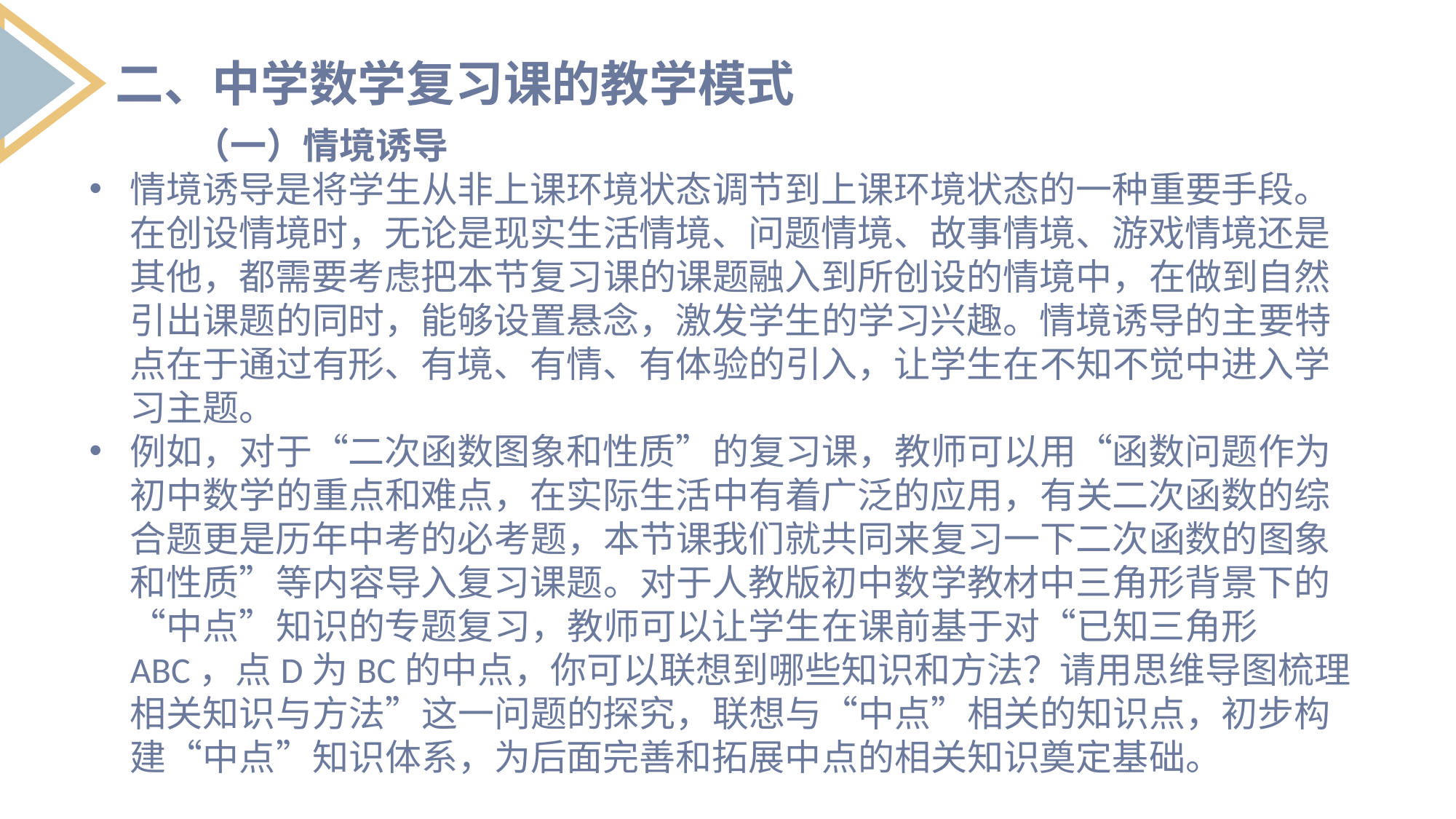

二、中学数学复习课的教学模式
              （一）情境诱导
情境诱导是将学生从非上课环境状态调节到上课环境状态的一种重要手段。在创设情境时，无论是现实生活情境、问题情境、故事情境、游戏情境还是其他，都需要考虑把本节复习课的课题融入到所创设的情境中，在做到自然引出课题的同时，能够设置悬念，激发学生的学习兴趣。情境诱导的主要特点在于通过有形、有境、有情、有体验的引入，让学生在不知不觉中进入学习主题。
例如，对于“二次函数图象和性质”的复习课，教师可以用“函数问题作为初中数学的重点和难点，在实际生活中有着广泛的应用，有关二次函数的综合题更是历年中考的必考题，本节课我们就共同来复习一下二次函数的图象和性质”等内容导入复习课题。对于人教版初中数学教材中三角形背景下的“中点”知识的专题复习，教师可以让学生在课前基于对“已知三角形ABC，点D为BC的中点，你可以联想到哪些知识和方法？请用思维导图梳理相关知识与方法”这一问题的探究，联想与“中点”相关的知识点，初步构建“中点”知识体系，为后面完善和拓展中点的相关知识奠定基础。